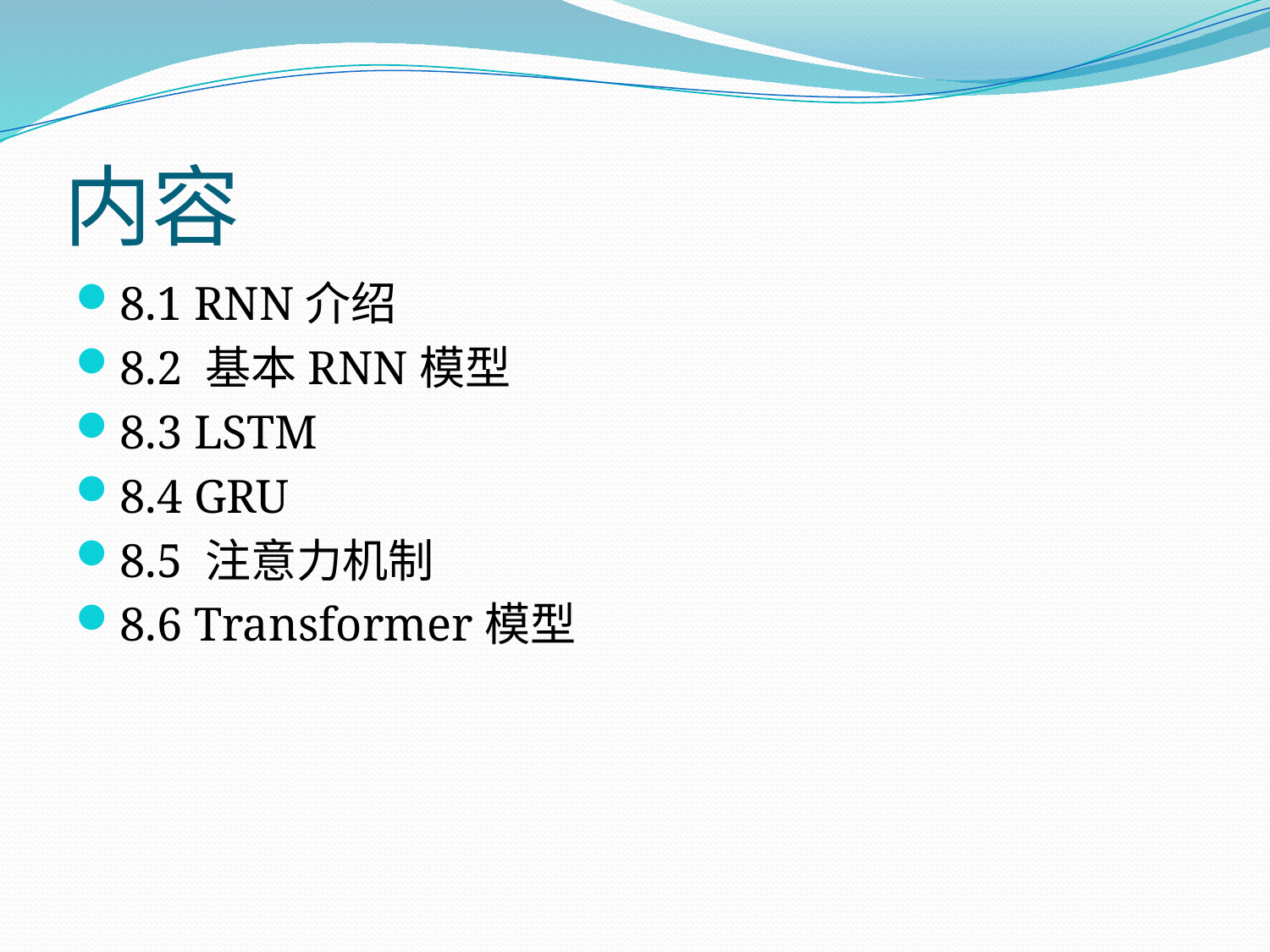

# 内容
8.1 RNN介绍
8.2 基本RNN模型
8.3 LSTM
8.4 GRU
8.5 注意力机制
8.6 Transformer模型